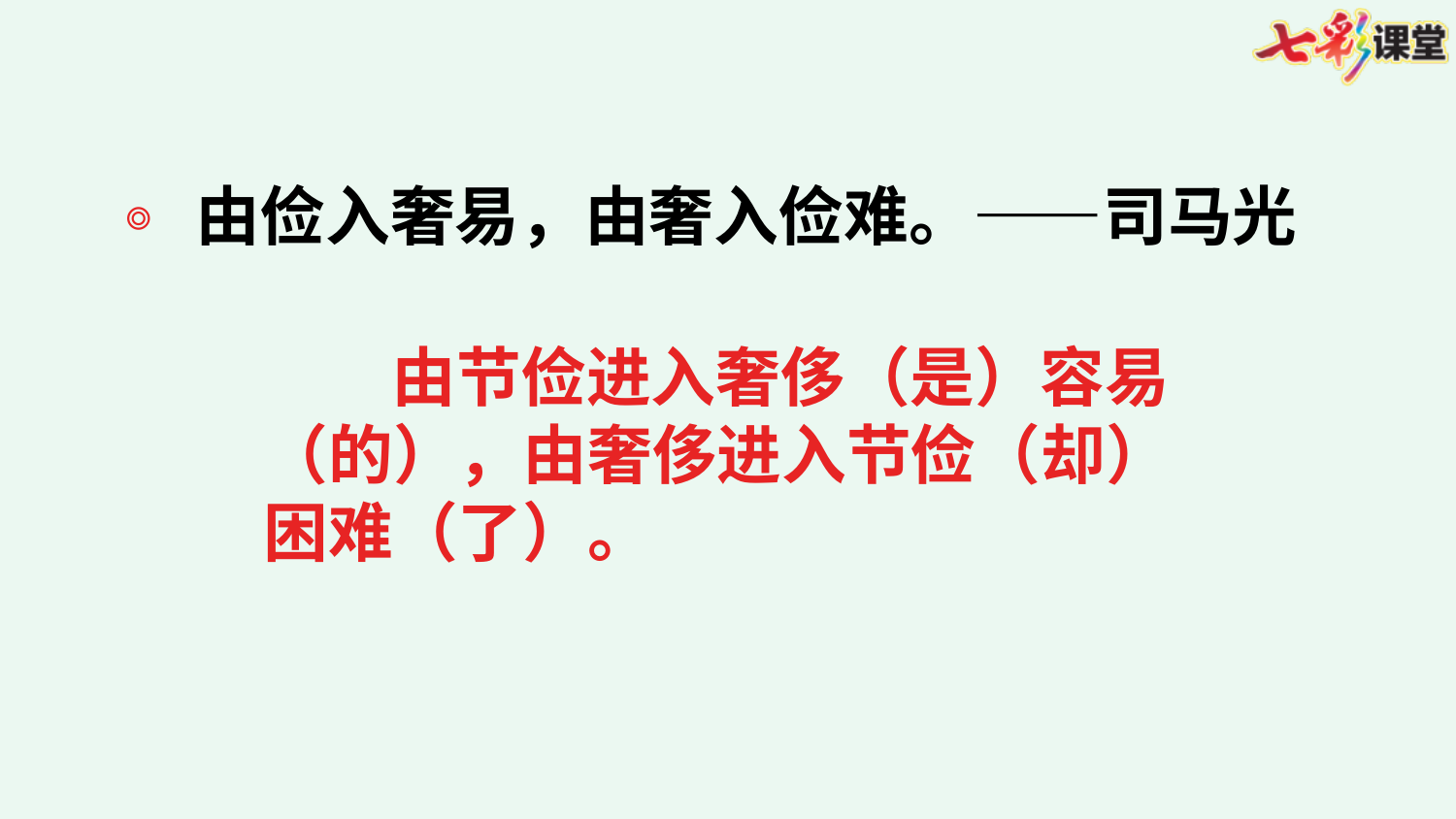

由俭入奢易，由奢入俭难。——司马光
由节俭进入奢侈（是）容易（的），由奢侈进入节俭（却）困难（了）。